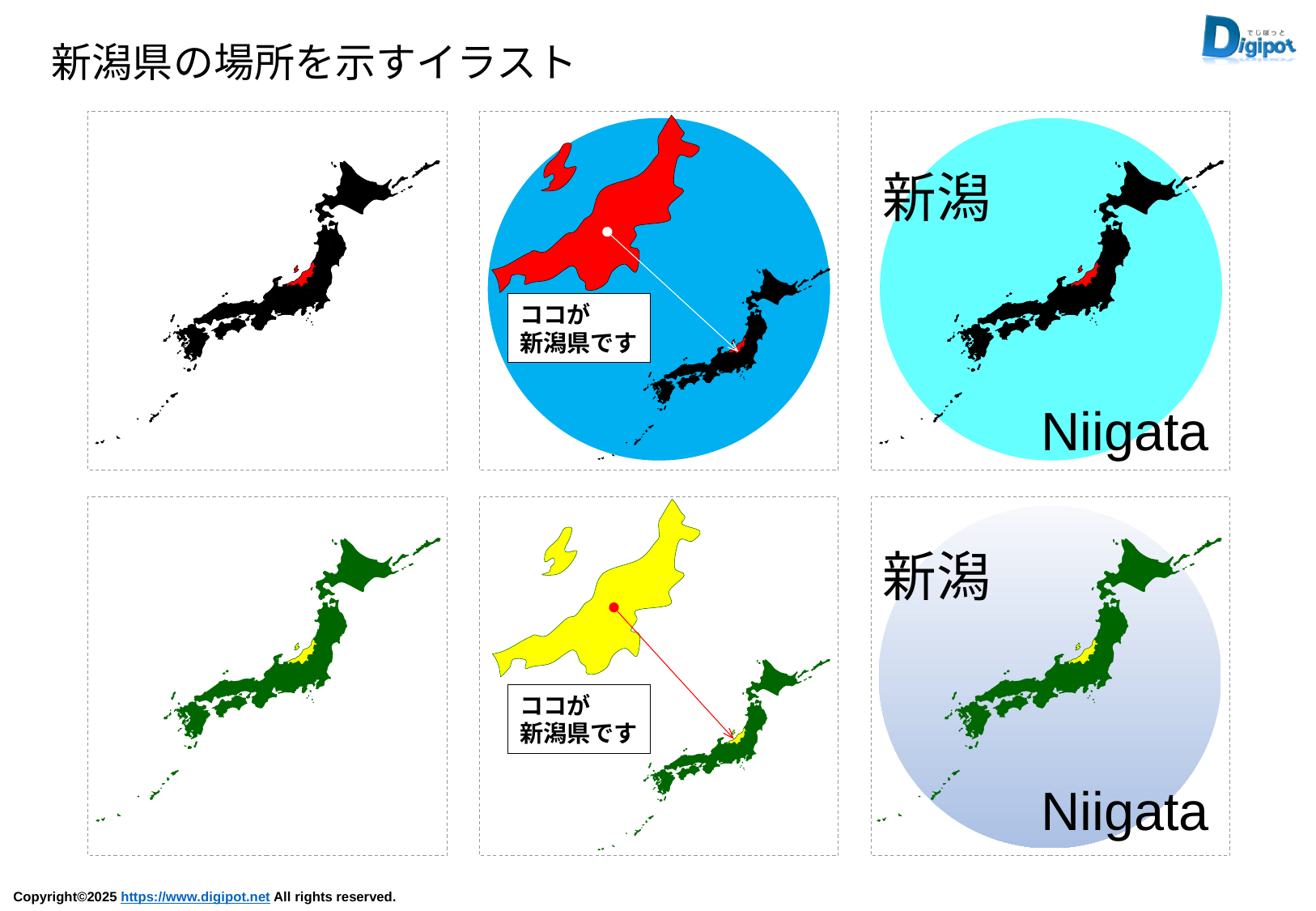

新潟県の場所を示すイラスト

ココが
新潟県です

新潟

Niigata

ココが
新潟県です

新潟

Niigata